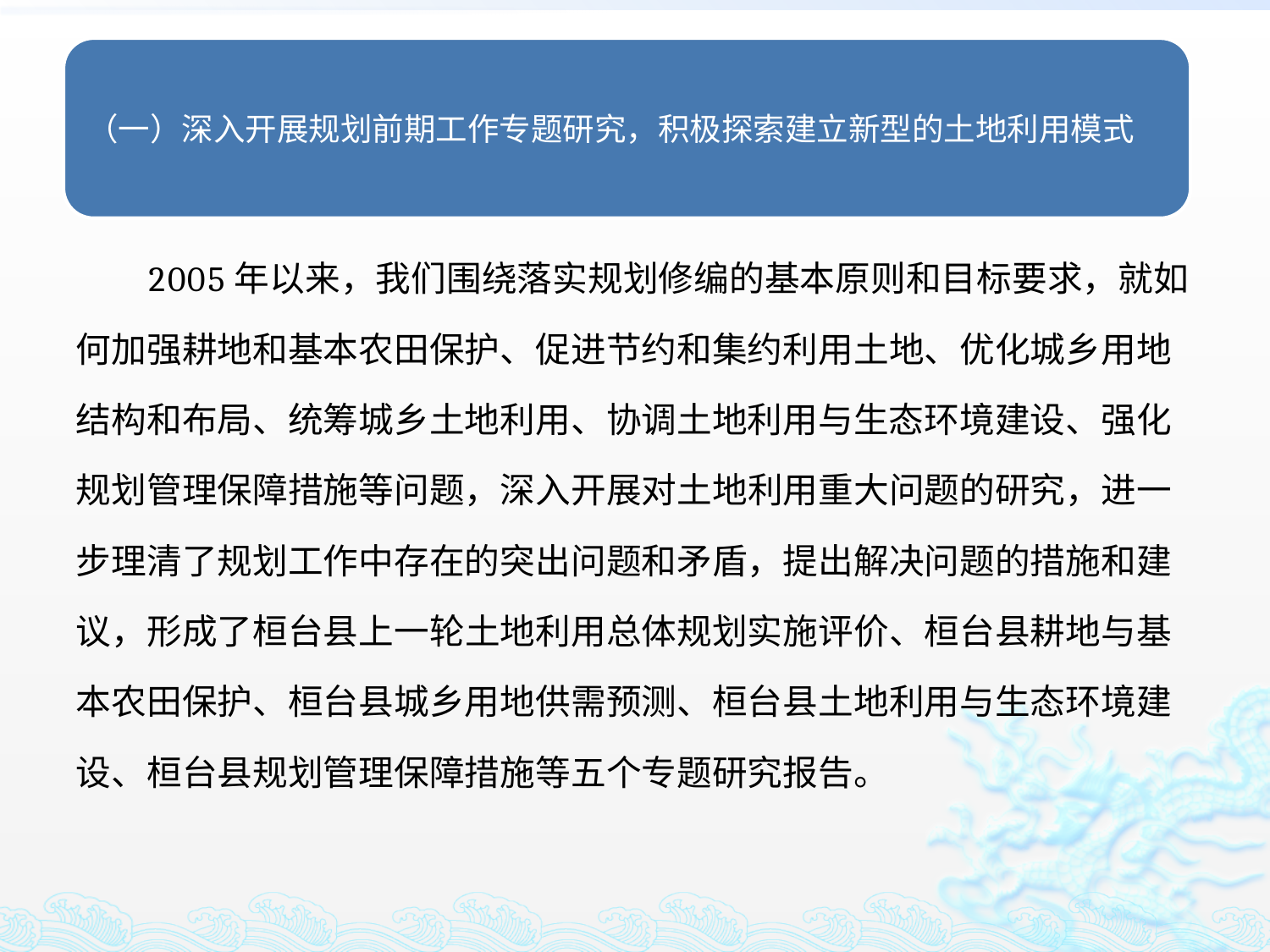

（一）深入开展规划前期工作专题研究，积极探索建立新型的土地利用模式
   2005年以来，我们围绕落实规划修编的基本原则和目标要求，就如何加强耕地和基本农田保护、促进节约和集约利用土地、优化城乡用地结构和布局、统筹城乡土地利用、协调土地利用与生态环境建设、强化规划管理保障措施等问题，深入开展对土地利用重大问题的研究，进一步理清了规划工作中存在的突出问题和矛盾，提出解决问题的措施和建议，形成了桓台县上一轮土地利用总体规划实施评价、桓台县耕地与基本农田保护、桓台县城乡用地供需预测、桓台县土地利用与生态环境建设、桓台县规划管理保障措施等五个专题研究报告。